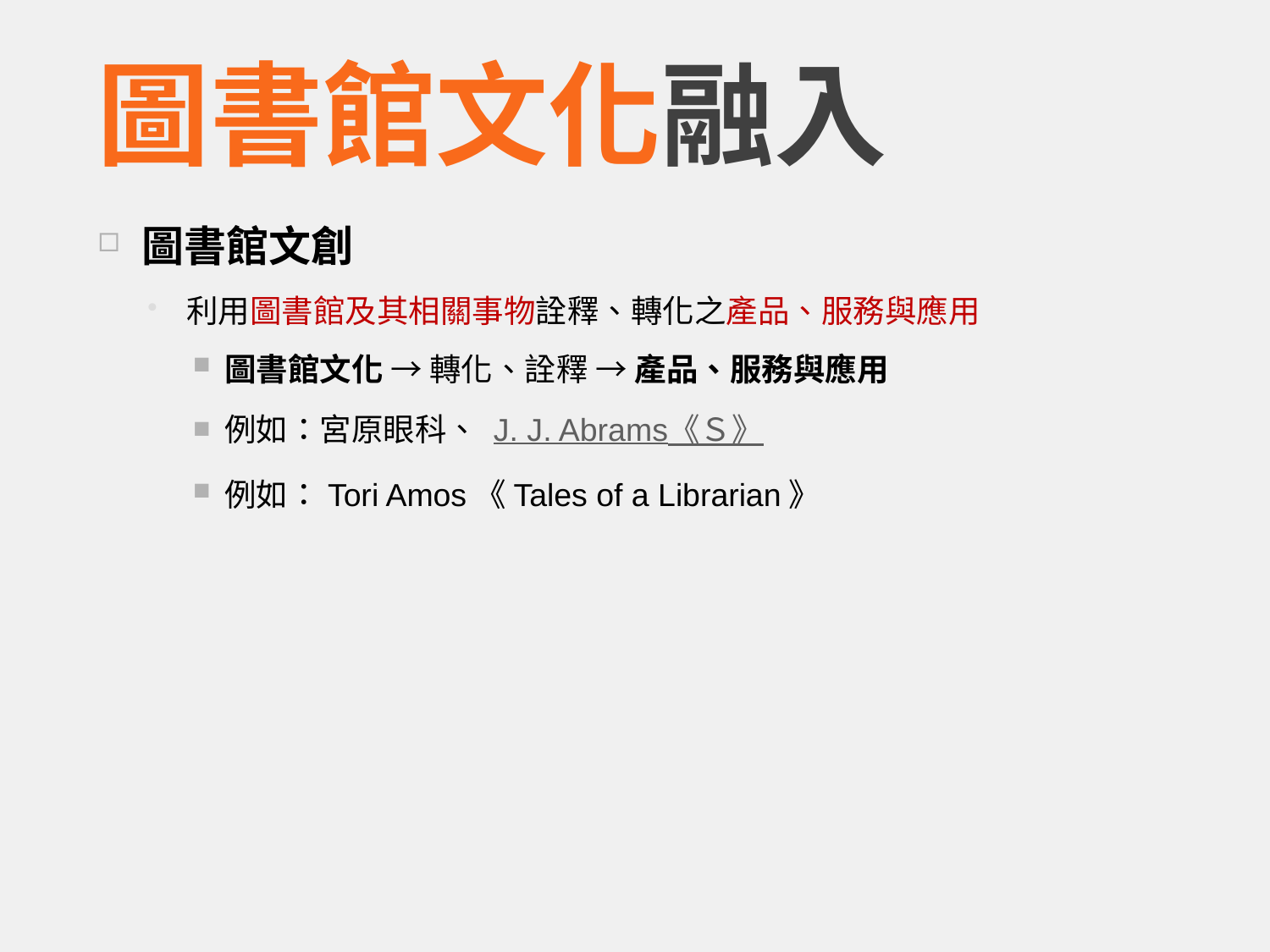

# 圖書館文化融入
圖書館文創
利用圖書館及其相關事物詮釋、轉化之產品、服務與應用
圖書館文化 → 轉化、詮釋 → 產品、服務與應用
例如：宮原眼科、 J. J. Abrams《Ｓ》
例如：Tori Amos《Tales of a Librarian》